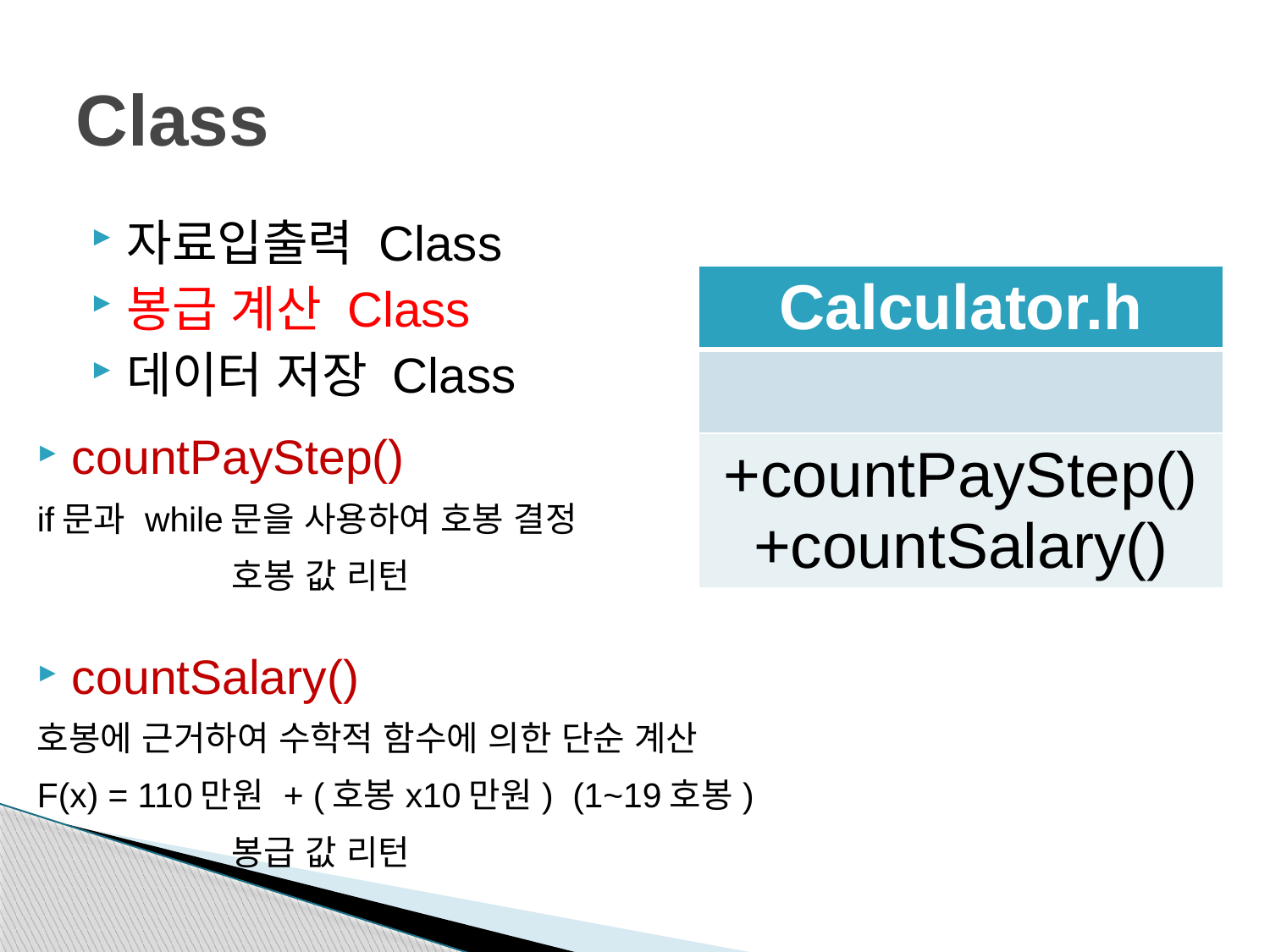

# Class
자료입출력 Class
봉급 계산 Class
데이터 저장 Class
| Calculator.h |
| --- |
|  |
| +countPayStep() +countSalary() |
countPayStep()
if문과 while문을 사용하여 호봉 결정
                   호봉 값 리턴

countSalary()
호봉에 근거하여 수학적 함수에 의한 단순 계산
F(x) = 110만원 + (호봉x10만원)  (1~19호봉)
                   봉급 값 리턴